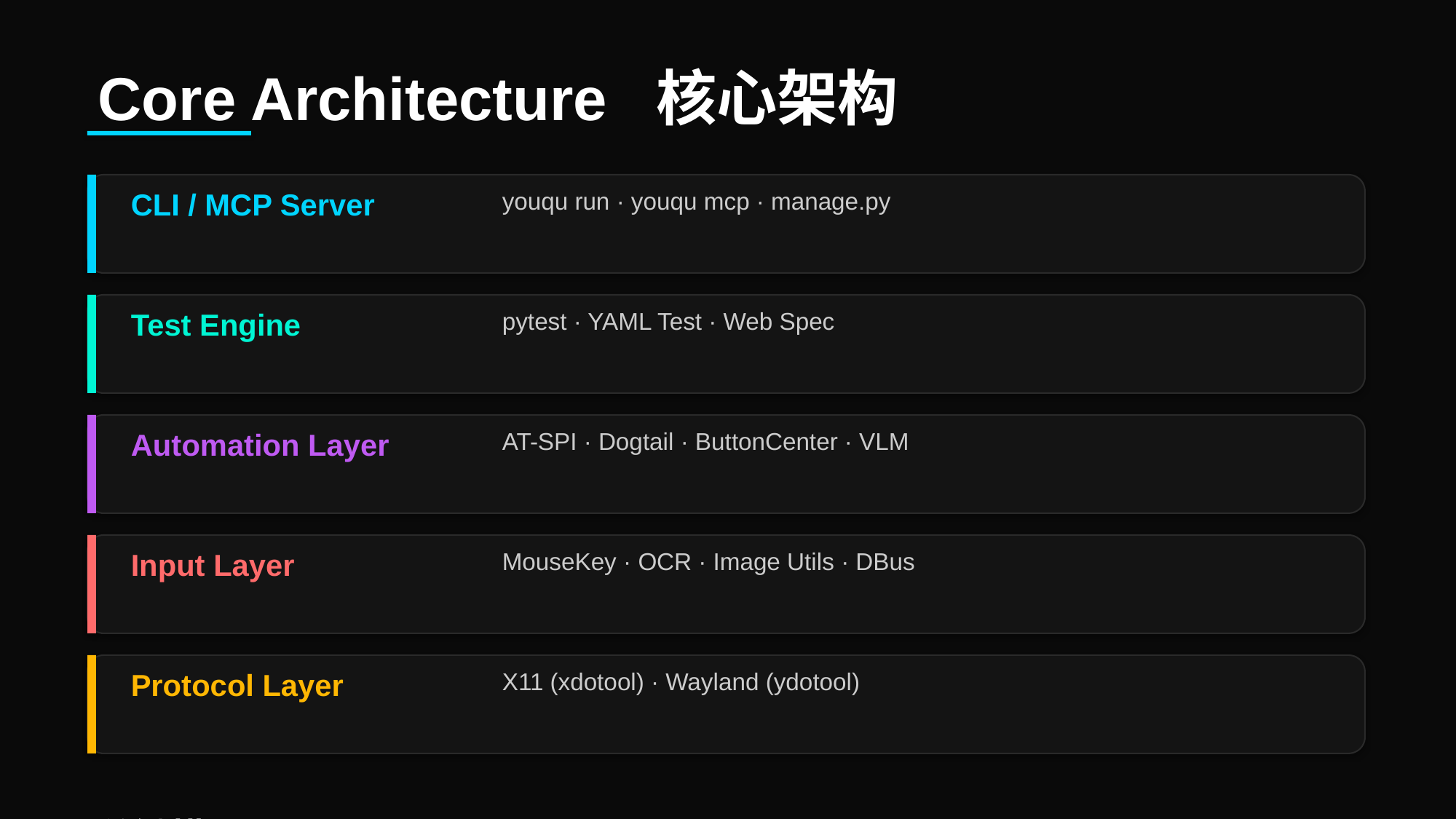

Core Architecture  核心架构

CLI / MCP Server
youqu run · youqu mcp · manage.py

Test Engine
pytest · YAML Test · Web Spec

Automation Layer
AT-SPI · Dogtail · ButtonCenter · VLM

Input Layer
MouseKey · OCR · Image Utils · DBus

Protocol Layer
X11 (xdotool) · Wayland (ydotool)
关键模块
Src
多继承基类 (CmdCtl+ImageUtils+FileCtl+ShortCut+Calculate+OCR)
DogtailUtils
AT-SPI 元素定位与操作 (X11/Wayland)
ButtonCenter
坐标定位系统 (基于 ui.ini 配置)
AssertCommon
统一断言 (图像/OCR/元素/文件/进程)